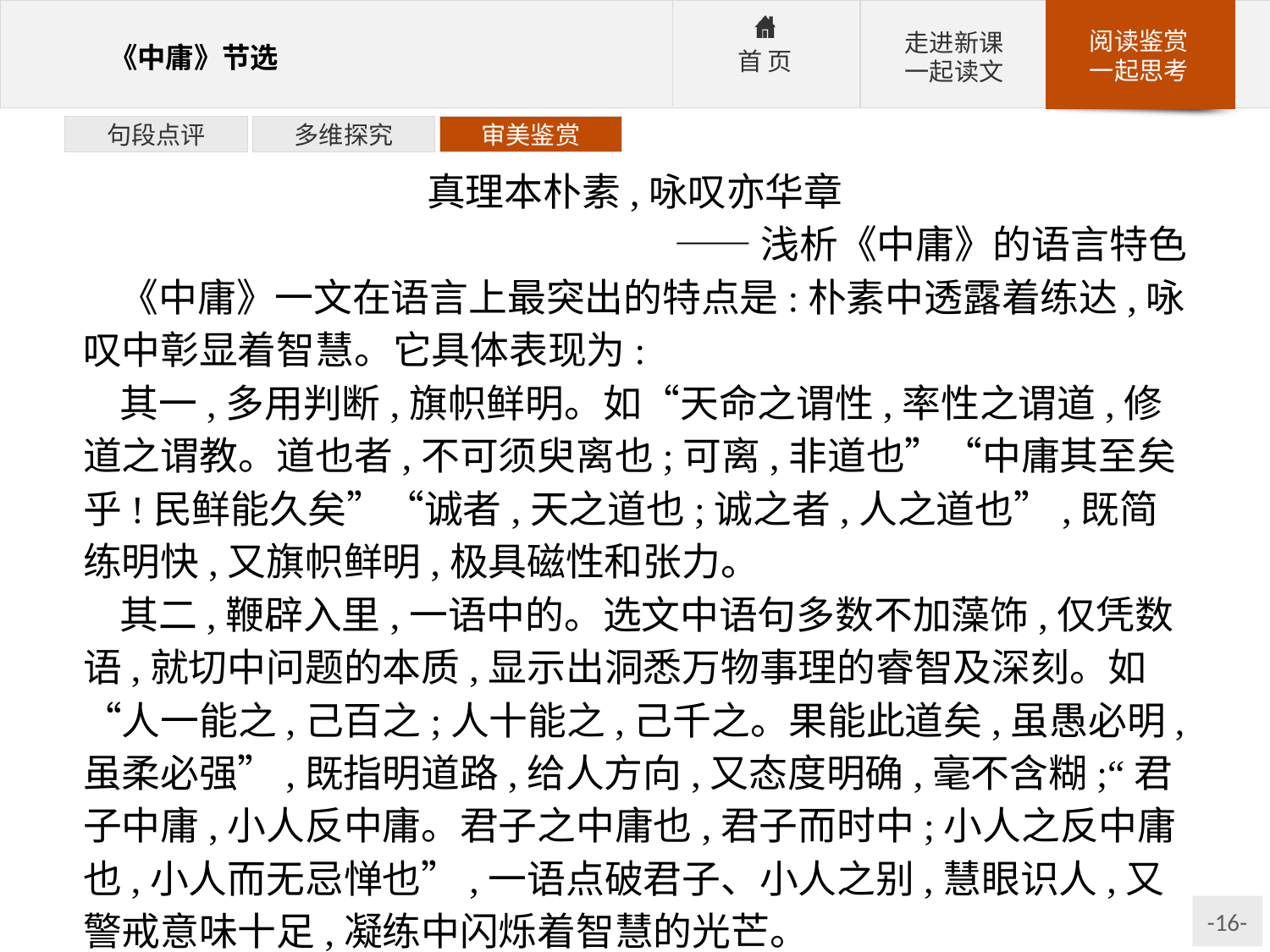

句段点评
多维探究
审美鉴赏
真理本朴素,咏叹亦华章
——浅析《中庸》的语言特色
《中庸》一文在语言上最突出的特点是:朴素中透露着练达,咏叹中彰显着智慧。它具体表现为:
其一,多用判断,旗帜鲜明。如“天命之谓性,率性之谓道,修道之谓教。道也者,不可须臾离也;可离,非道也”“中庸其至矣乎!民鲜能久矣”“诚者,天之道也;诚之者,人之道也”,既简练明快,又旗帜鲜明,极具磁性和张力。
其二,鞭辟入里,一语中的。选文中语句多数不加藻饰,仅凭数语,就切中问题的本质,显示出洞悉万物事理的睿智及深刻。如“人一能之,己百之;人十能之,己千之。果能此道矣,虽愚必明,虽柔必强”,既指明道路,给人方向,又态度明确,毫不含糊;“君子中庸,小人反中庸。君子之中庸也,君子而时中;小人之反中庸也,小人而无忌惮也”,一语点破君子、小人之别,慧眼识人,又警戒意味十足,凝练中闪烁着智慧的光芒。